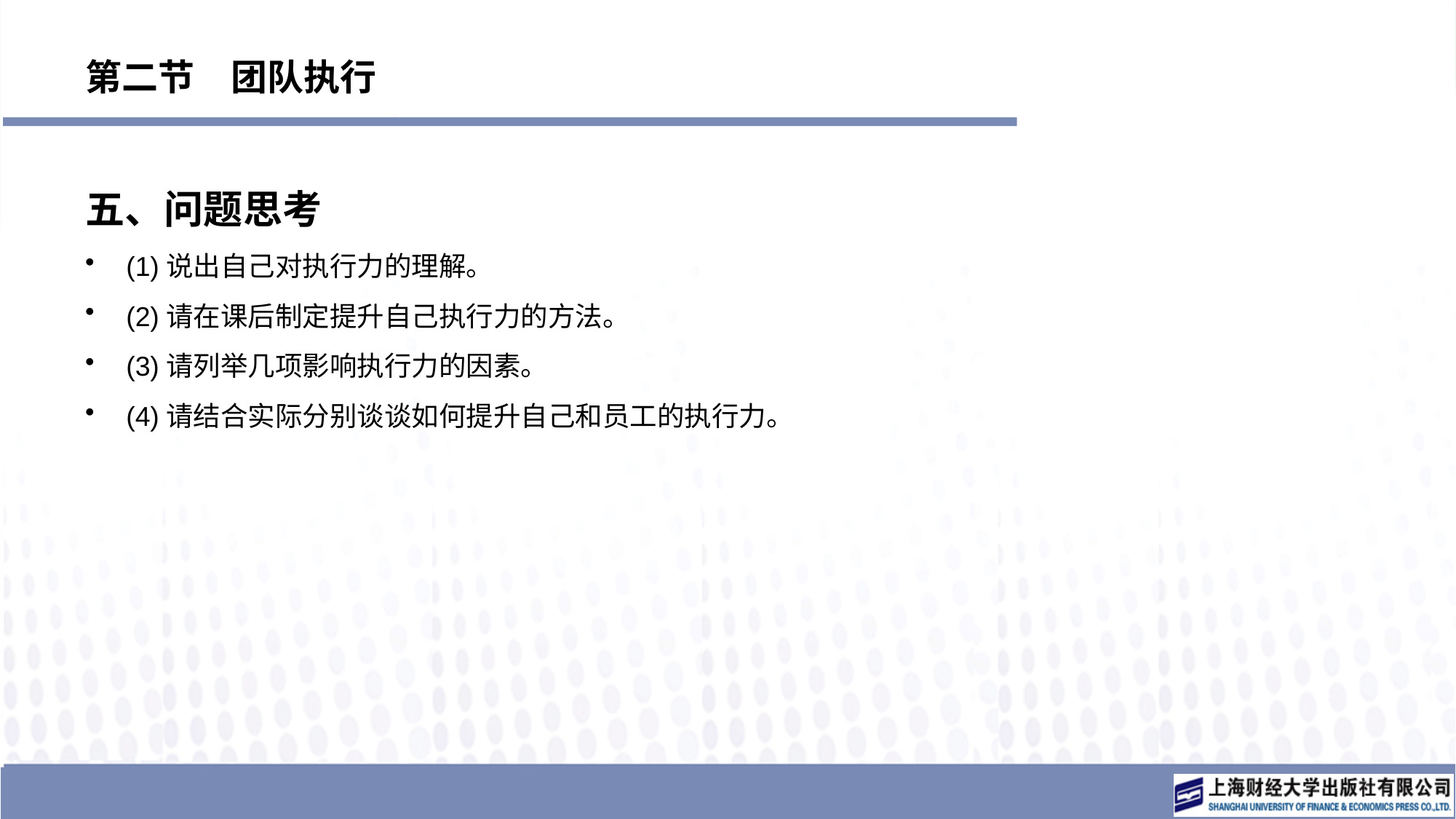

# 第二节　团队执行
五、问题思考
(1)说出自己对执行力的理解。
(2)请在课后制定提升自己执行力的方法。
(3)请列举几项影响执行力的因素。
(4)请结合实际分别谈谈如何提升自己和员工的执行力。